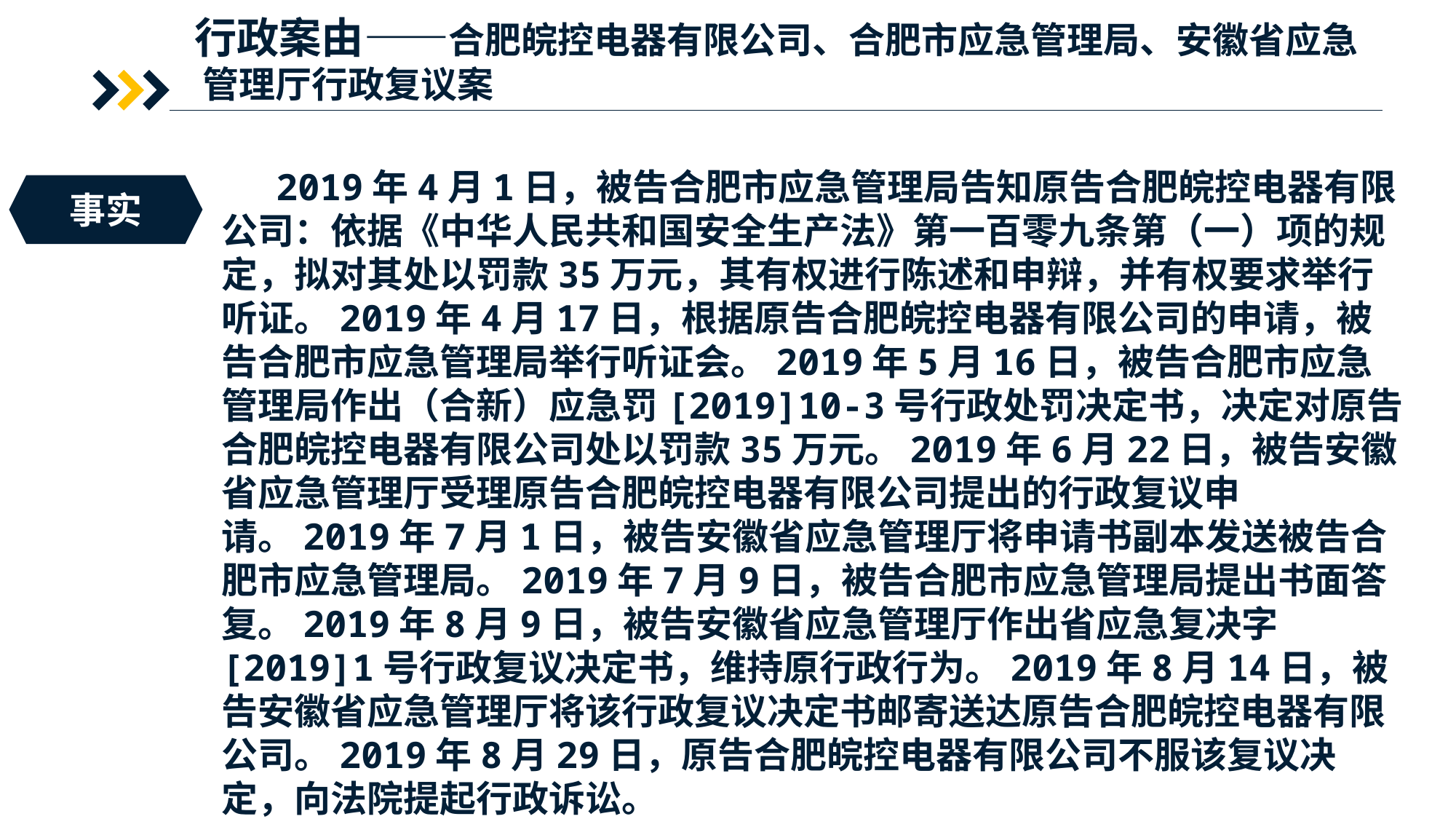

行政案由——合肥皖控电器有限公司、合肥市应急管理局、安徽省应急    管理厅行政复议案

2019年4月1日，被告合肥市应急管理局告知原告合肥皖控电器有限公司：依据《中华人民共和国安全生产法》第一百零九条第（一）项的规定，拟对其处以罚款35万元，其有权进行陈述和申辩，并有权要求举行听证。2019年4月17日，根据原告合肥皖控电器有限公司的申请，被告合肥市应急管理局举行听证会。2019年5月16日，被告合肥市应急管理局作出（合新）应急罚[2019]10-3号行政处罚决定书，决定对原告合肥皖控电器有限公司处以罚款35万元。2019年6月22日，被告安徽省应急管理厅受理原告合肥皖控电器有限公司提出的行政复议申请。2019年7月1日，被告安徽省应急管理厅将申请书副本发送被告合肥市应急管理局。2019年7月9日，被告合肥市应急管理局提出书面答复。2019年8月9日，被告安徽省应急管理厅作出省应急复决字[2019]1号行政复议决定书，维持原行政行为。2019年8月14日，被告安徽省应急管理厅将该行政复议决定书邮寄送达原告合肥皖控电器有限公司。2019年8月29日，原告合肥皖控电器有限公司不服该复议决定，向法院提起行政诉讼。

事实